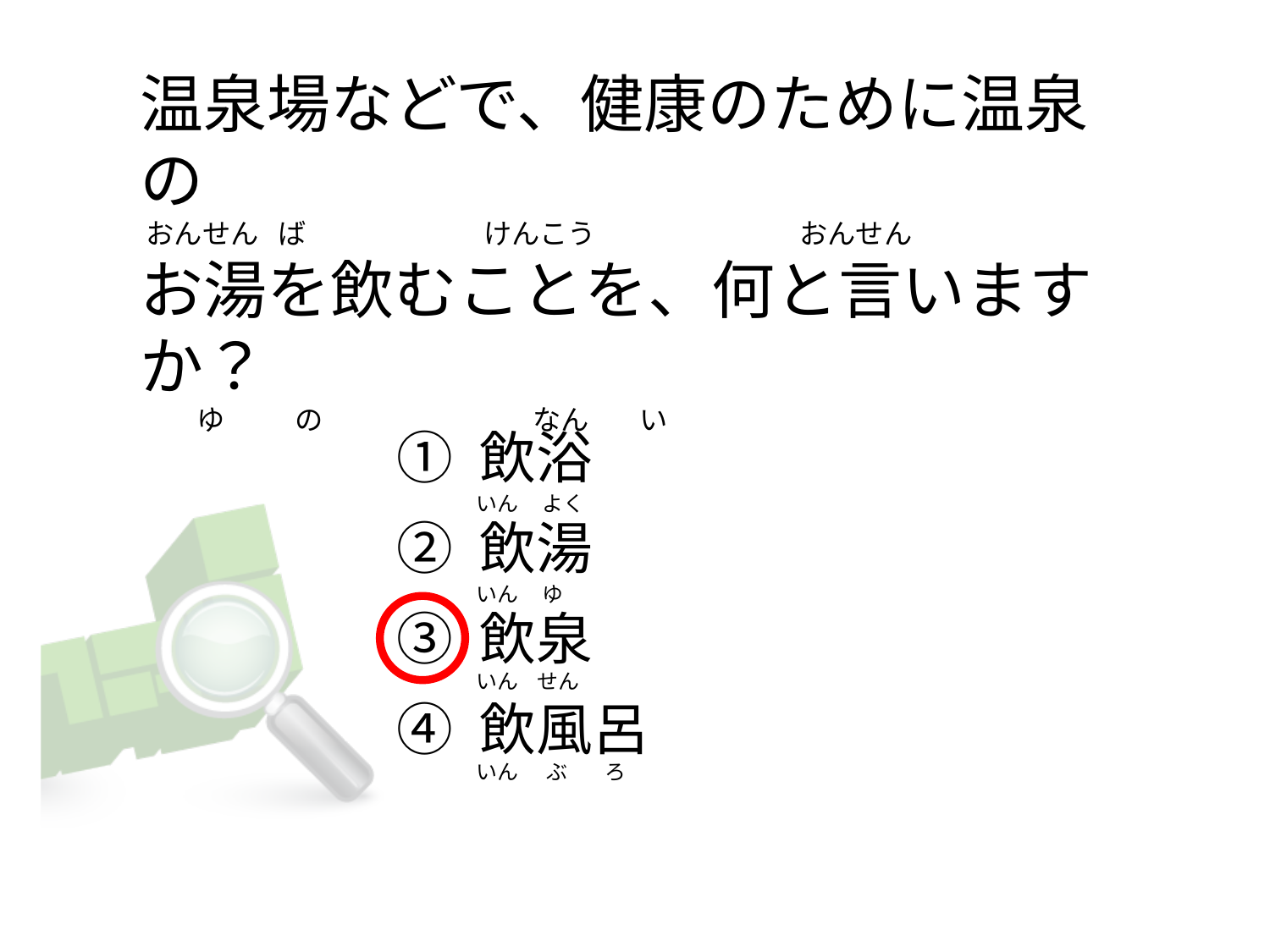

# 温泉場などで、健康のために温泉の  おんせん   ば                            けんこう                                おんせん お湯を飲むことを、何と言いますか？          ゆ           の                                 なん        い
① 飲浴
② 飲湯
③ 飲泉
④ 飲風呂
いん     よく
いん     ゆ

いん    せん
いん      ぶ        ろ